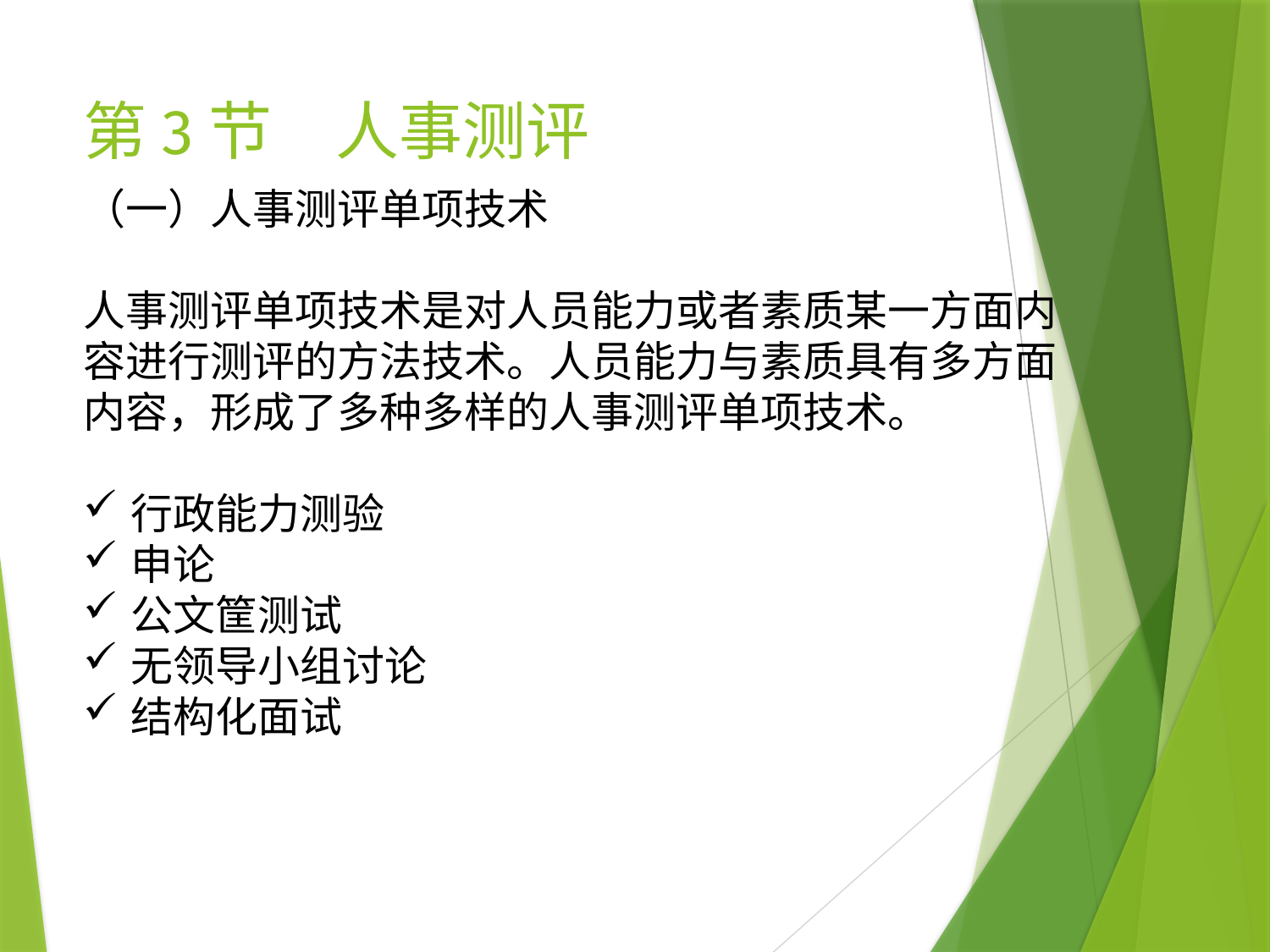

# 第3节　人事测评
（一）人事测评单项技术

人事测评单项技术是对人员能力或者素质某一方面内容进行测评的方法技术。人员能力与素质具有多方面内容，形成了多种多样的人事测评单项技术。

行政能力测验
申论
公文筐测试
无领导小组讨论
结构化面试